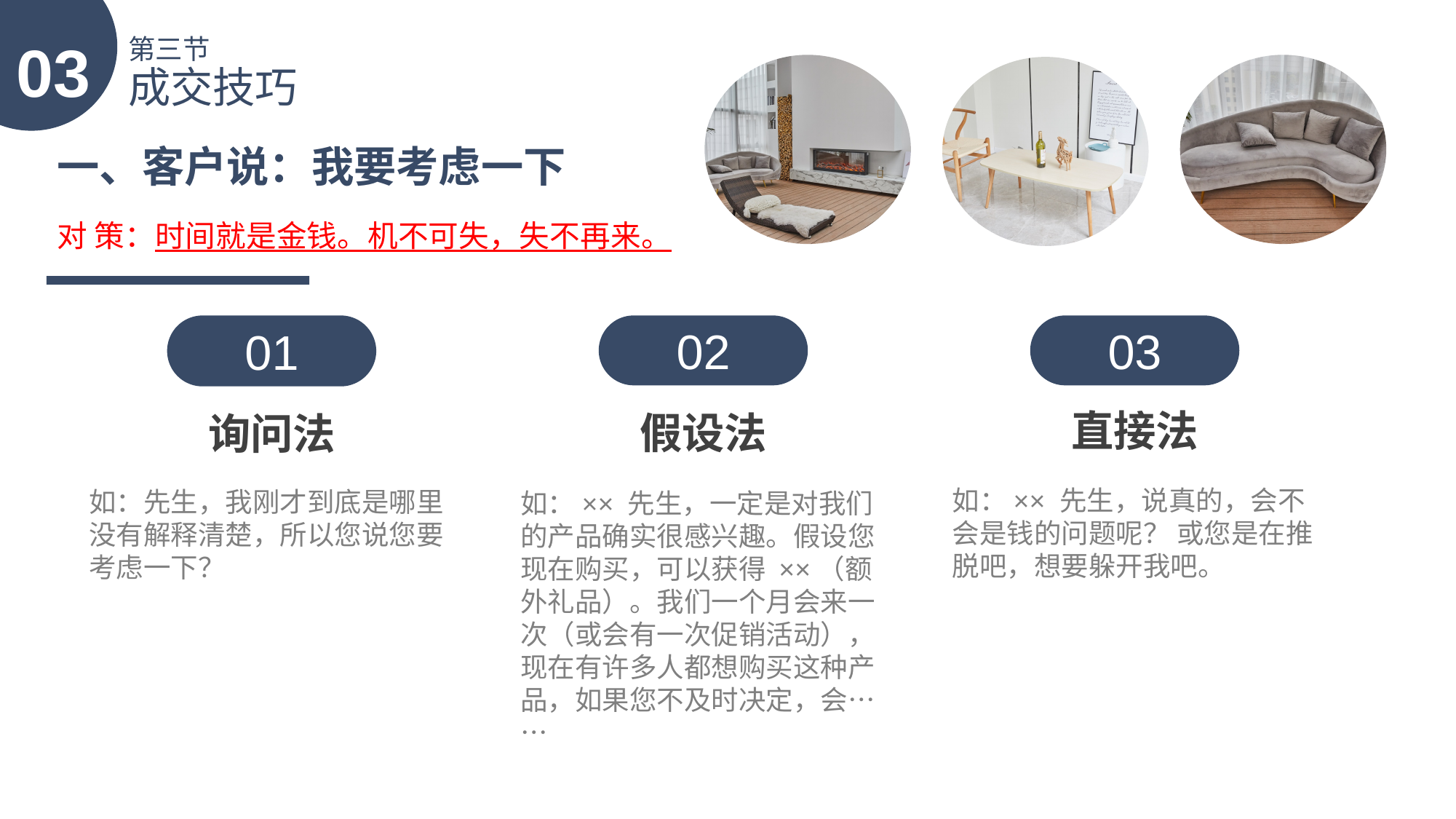

03
第三节
成交技巧

一、客户说：我要考虑一下
对 策：时间就是金钱。机不可失，失不再来。

01
询问法
如：先生，我刚才到底是哪里没有解释清楚，所以您说您要考虑一下？
02
假设法
如：×× 先生，一定是对我们的产品确实很感兴趣。假设您现在购买，可以获得 ××（额外礼品）。我们一个月会来一次（或会有一次促销活动），现在有许多人都想购买这种产品，如果您不及时决定，会……
03
直接法
如：×× 先生，说真的，会不会是钱的问题呢？ 或您是在推
脱吧，想要躲开我吧。